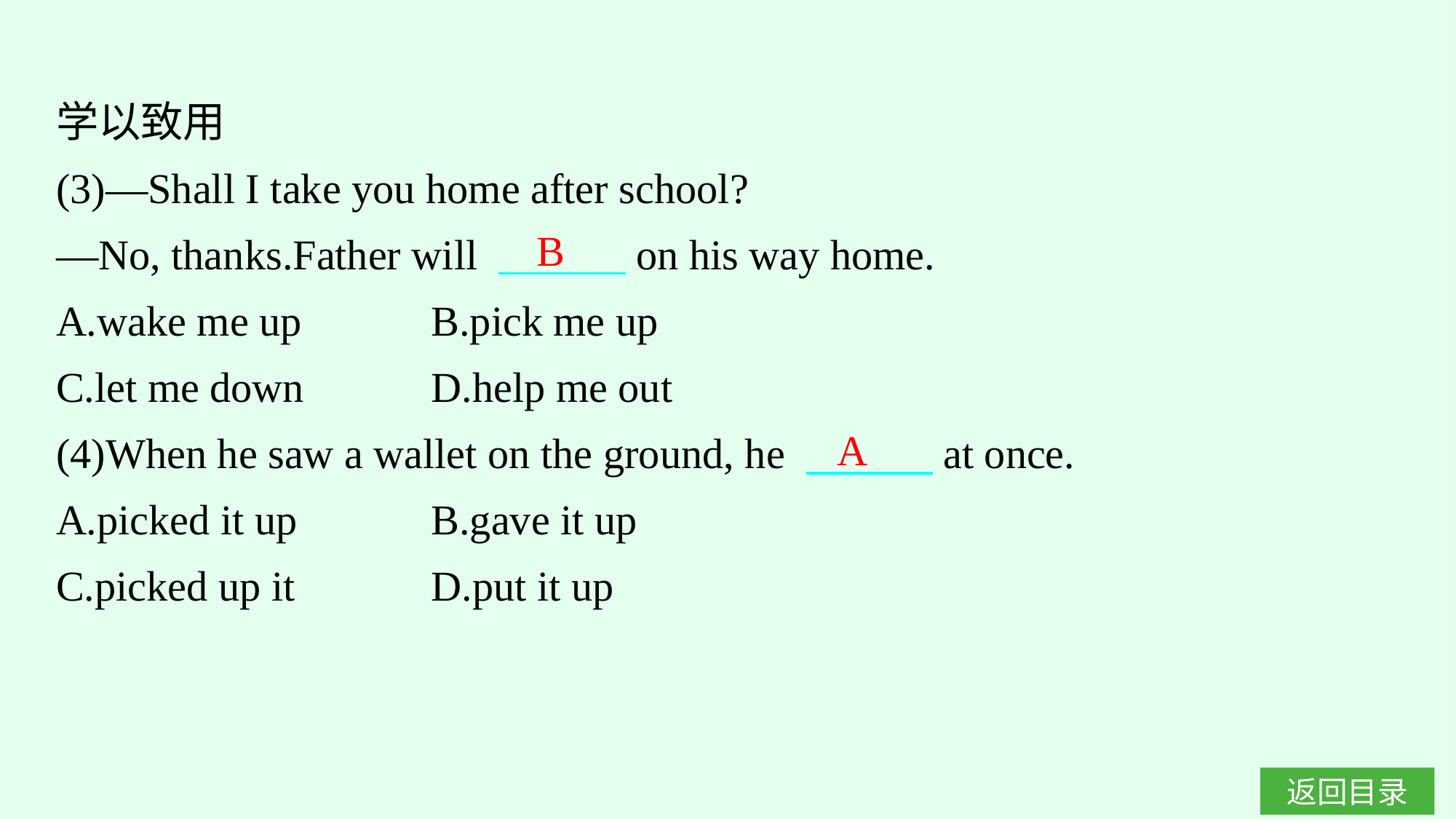

学以致用
(3)—Shall I take you home after school?
—No, thanks.Father will 　　　on his way home.
A.wake me up		B.pick me up
C.let me down		D.help me out
(4)When he saw a wallet on the ground, he 　　　at once.
A.picked it up		B.gave it up
C.picked up it		D.put it up
B
A